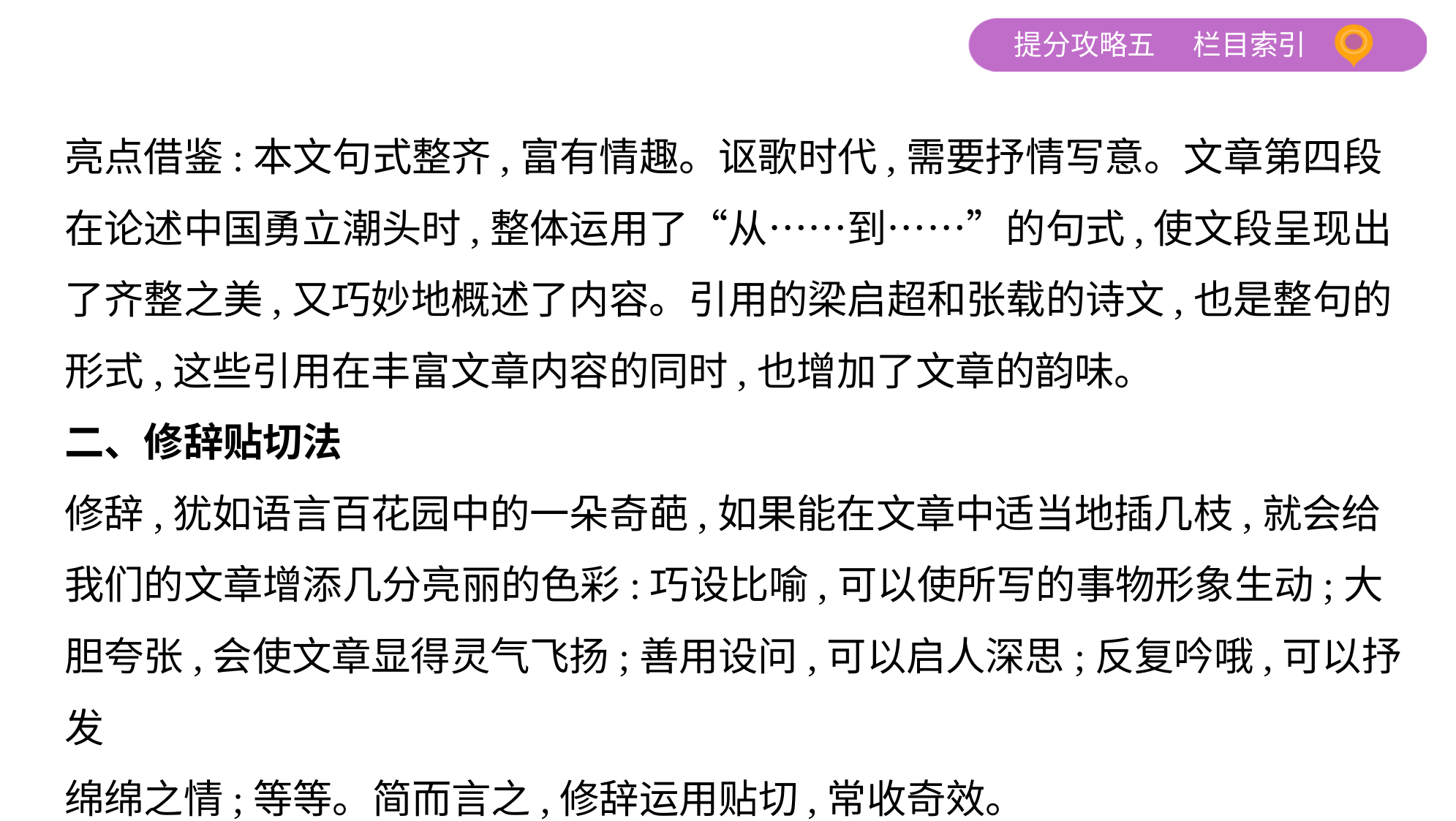

亮点借鉴:本文句式整齐,富有情趣。讴歌时代,需要抒情写意。文章第四段
在论述中国勇立潮头时,整体运用了“从……到……”的句式,使文段呈现出
了齐整之美,又巧妙地概述了内容。引用的梁启超和张载的诗文,也是整句的
形式,这些引用在丰富文章内容的同时,也增加了文章的韵味。
二、修辞贴切法
修辞,犹如语言百花园中的一朵奇葩,如果能在文章中适当地插几枝,就会给
我们的文章增添几分亮丽的色彩:巧设比喻,可以使所写的事物形象生动;大
胆夸张,会使文章显得灵气飞扬;善用设问,可以启人深思;反复吟哦,可以抒发
绵绵之情;等等。简而言之,修辞运用贴切,常收奇效。